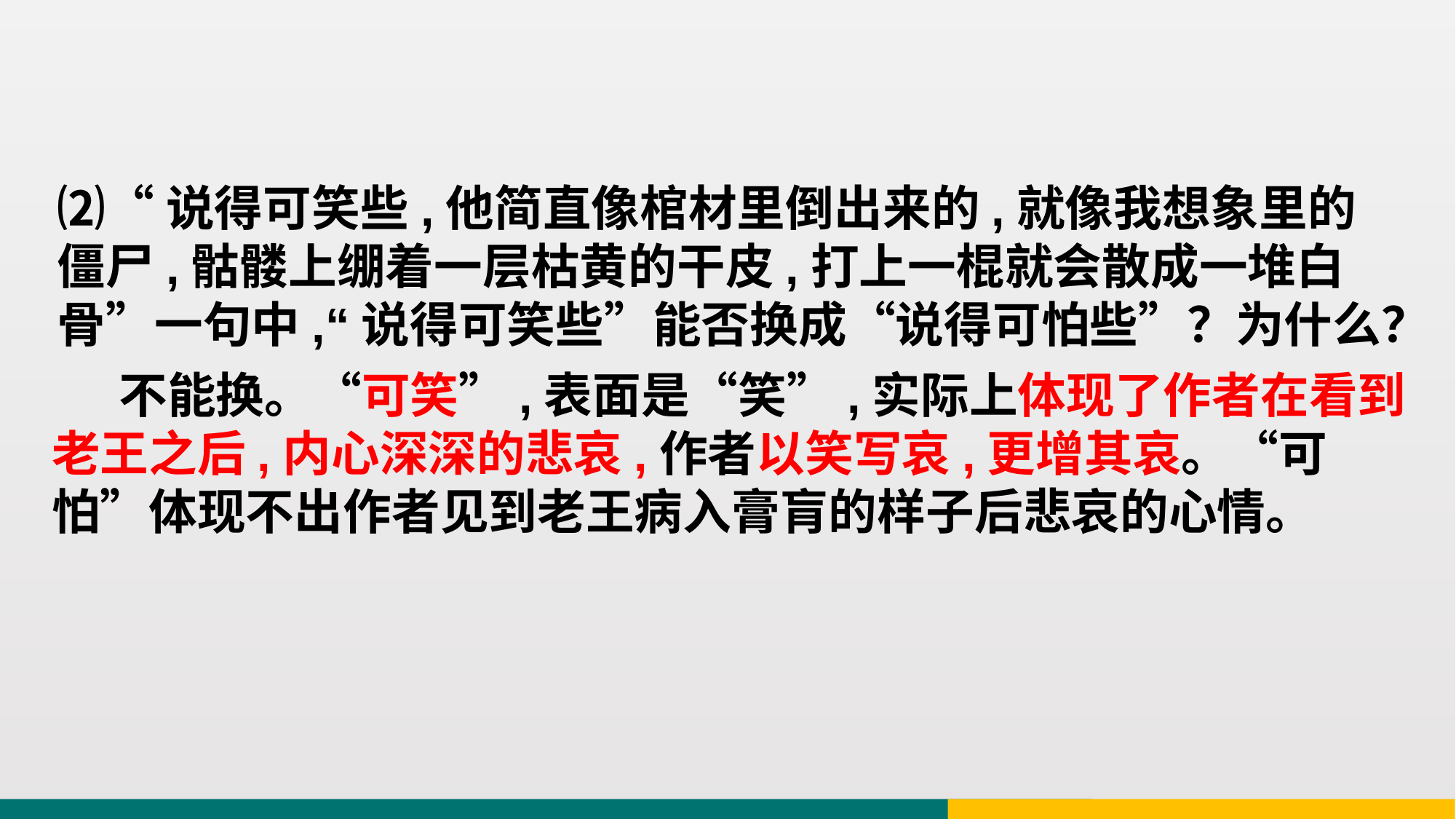

⑵“说得可笑些,他简直像棺材里倒出来的,就像我想象里的僵尸,骷髅上绷着一层枯黄的干皮,打上一棍就会散成一堆白骨”一句中,“说得可笑些”能否换成“说得可怕些”？为什么？
     不能换。“可笑”,表面是“笑”,实际上体现了作者在看到老王之后,内心深深的悲哀,作者以笑写哀,更增其哀。“可怕”体现不出作者见到老王病入膏肓的样子后悲哀的心情。